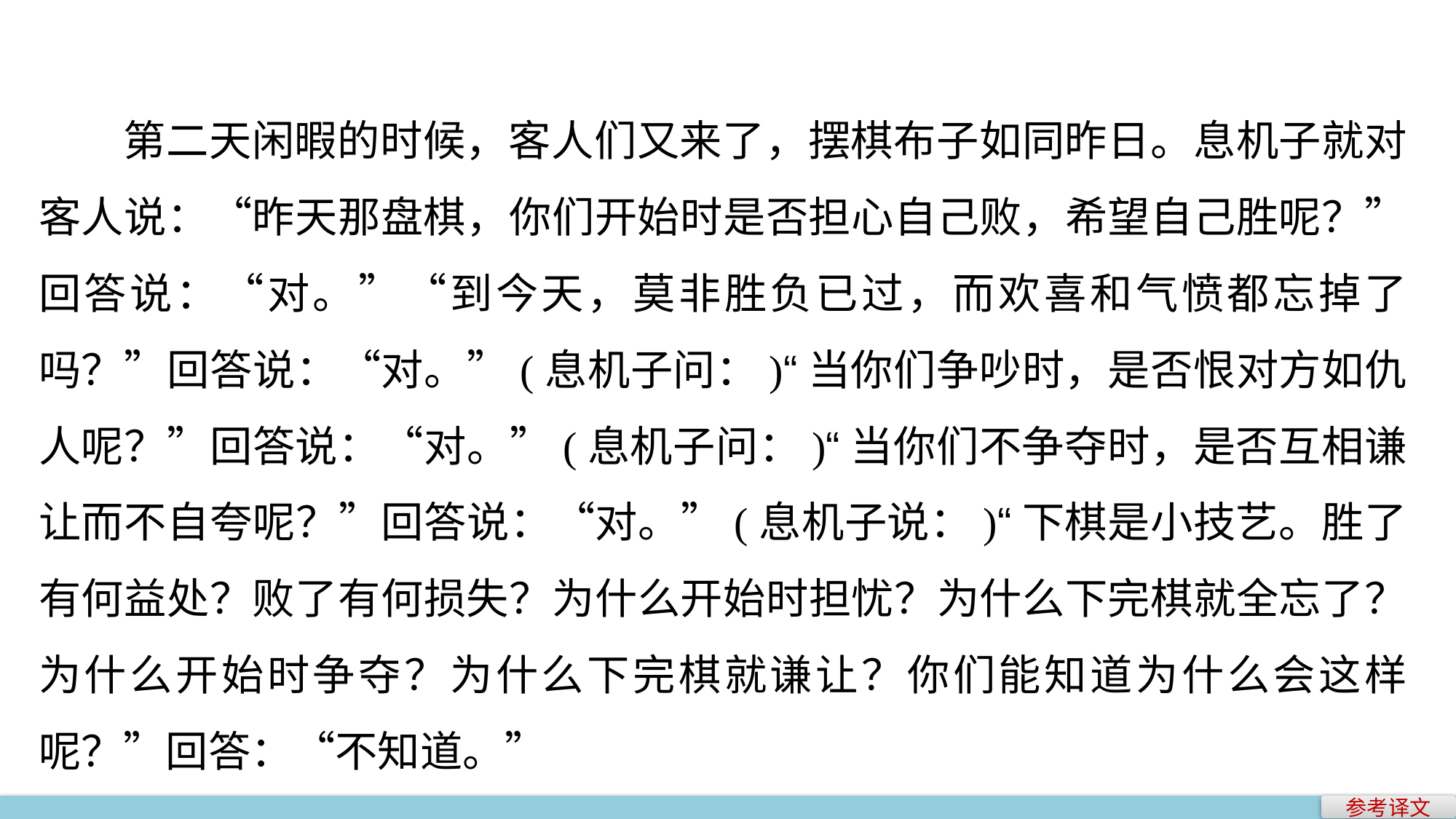

第二天闲暇的时候，客人们又来了，摆棋布子如同昨日。息机子就对客人说：“昨天那盘棋，你们开始时是否担心自己败，希望自己胜呢？”回答说：“对。”“到今天，莫非胜负已过，而欢喜和气愤都忘掉了吗？”回答说：“对。”(息机子问：)“当你们争吵时，是否恨对方如仇人呢？”回答说：“对。”(息机子问：)“当你们不争夺时，是否互相谦让而不自夸呢？”回答说：“对。”(息机子说：)“下棋是小技艺。胜了有何益处？败了有何损失？为什么开始时担忧？为什么下完棋就全忘了？为什么开始时争夺？为什么下完棋就谦让？你们能知道为什么会这样呢？”回答：“不知道。”
参考译文